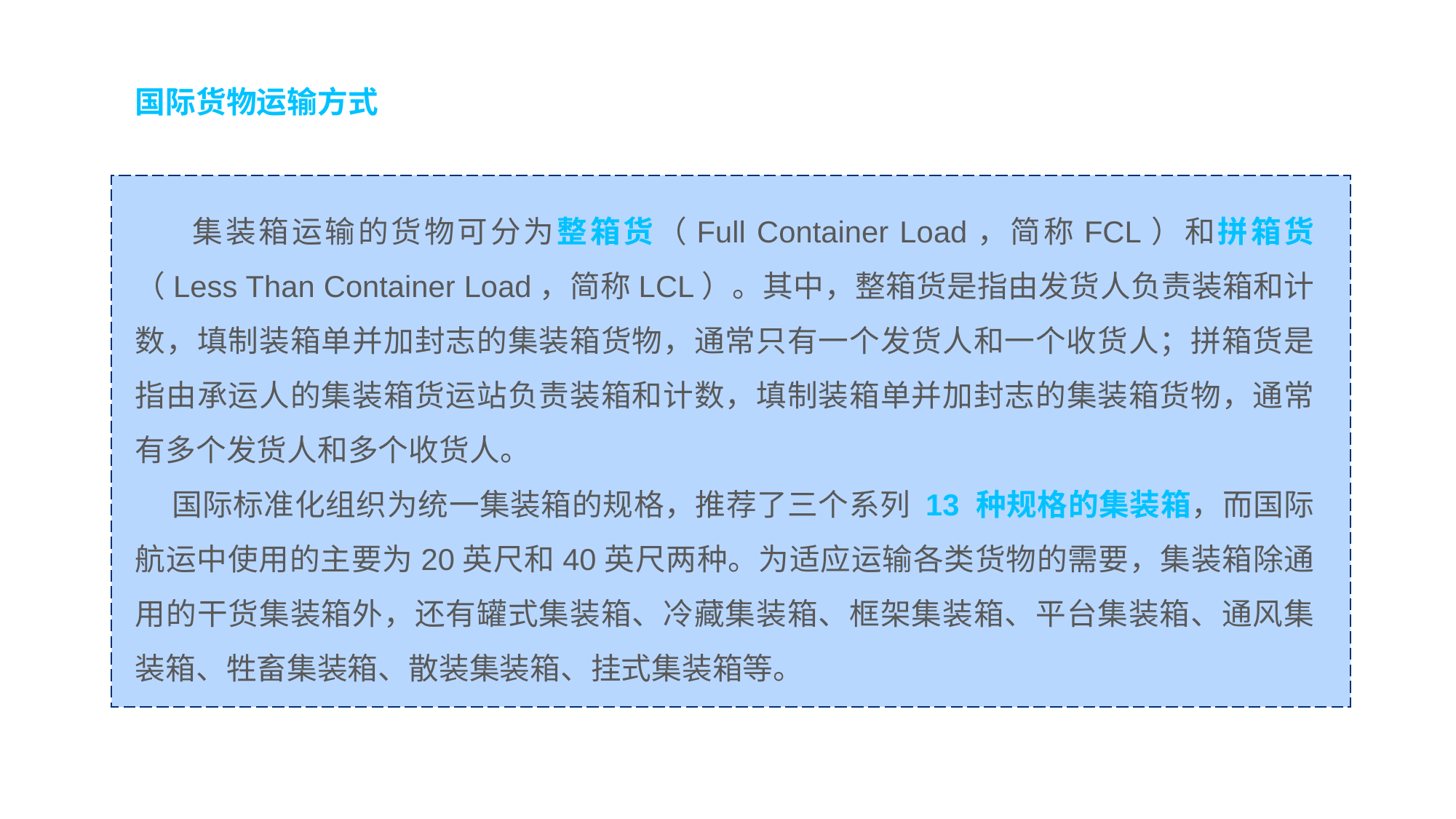

国际货物运输方式

     集装箱运输的货物可分为整箱货（Full Container Load，简称FCL）和拼箱货（Less Than Container Load，简称LCL）。其中，整箱货是指由发货人负责装箱和计数，填制装箱单并加封志的集装箱货物，通常只有一个发货人和一个收货人；拼箱货是指由承运人的集装箱货运站负责装箱和计数，填制装箱单并加封志的集装箱货物，通常有多个发货人和多个收货人。
    国际标准化组织为统一集装箱的规格，推荐了三个系列 13 种规格的集装箱，而国际航运中使用的主要为20英尺和40英尺两种。为适应运输各类货物的需要，集装箱除通用的干货集装箱外，还有罐式集装箱、冷藏集装箱、框架集装箱、平台集装箱、通风集装箱、牲畜集装箱、散装集装箱、挂式集装箱等。